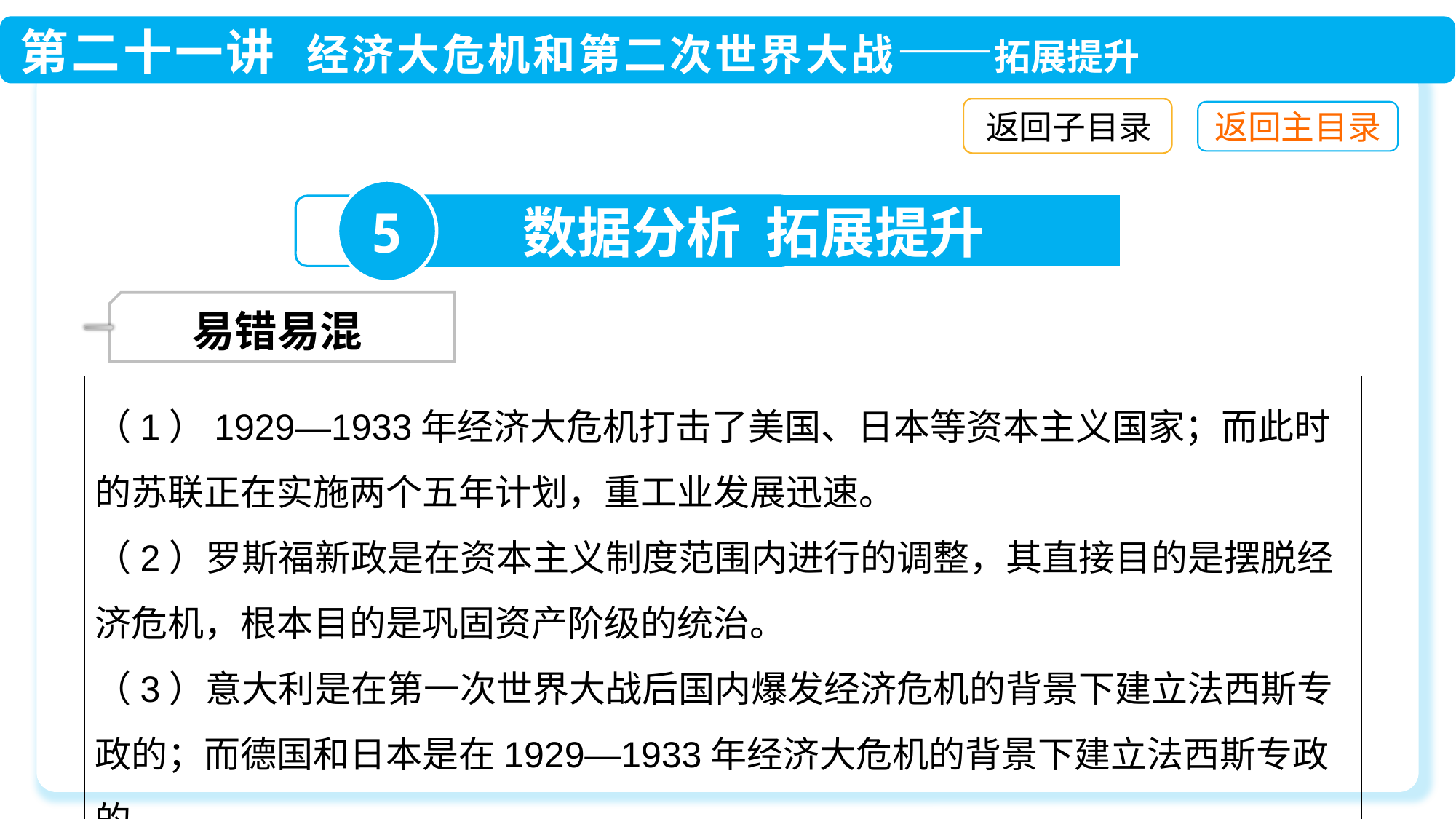

返回子目录
5

数据分析  拓展提升
 易错易混

（1）1929—1933年经济大危机打击了美国、日本等资本主义国家；而此时的苏联正在实施两个五年计划，重工业发展迅速。
（2）罗斯福新政是在资本主义制度范围内进行的调整，其直接目的是摆脱经济危机，根本目的是巩固资产阶级的统治。
（3）意大利是在第一次世界大战后国内爆发经济危机的背景下建立法西斯专政的；而德国和日本是在1929—1933年经济大危机的背景下建立法西斯专政的。